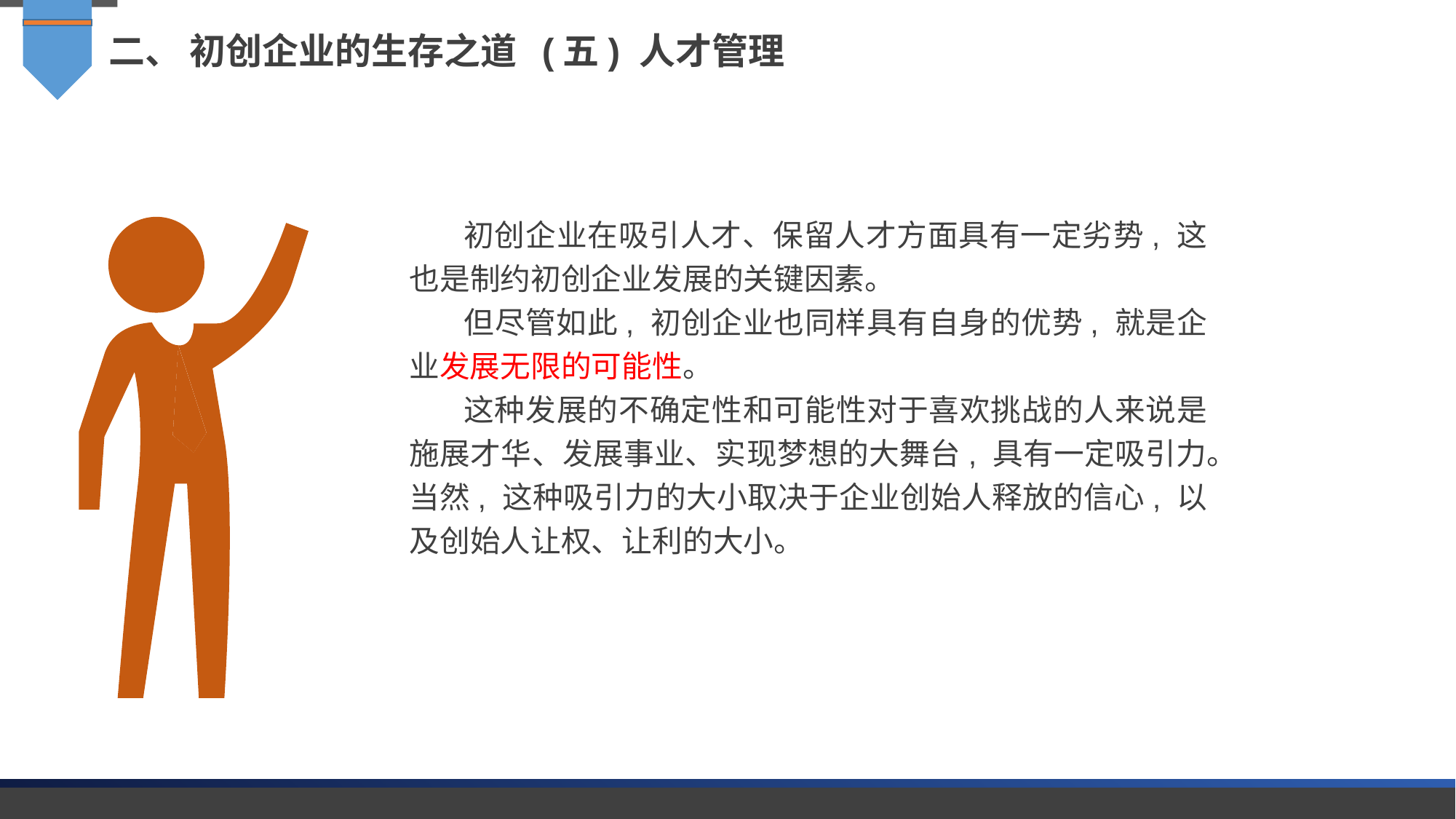

二、 初创企业的生存之道  (五) 人才管理
初创企业在吸引人才、保留人才方面具有一定劣势, 这也是制约初创企业发展的关键因素。
但尽管如此, 初创企业也同样具有自身的优势, 就是企业发展无限的可能性。
这种发展的不确定性和可能性对于喜欢挑战的人来说是施展才华、发展事业、实现梦想的大舞台, 具有一定吸引力。当然, 这种吸引力的大小取决于企业创始人释放的信心, 以及创始人让权、让利的大小。